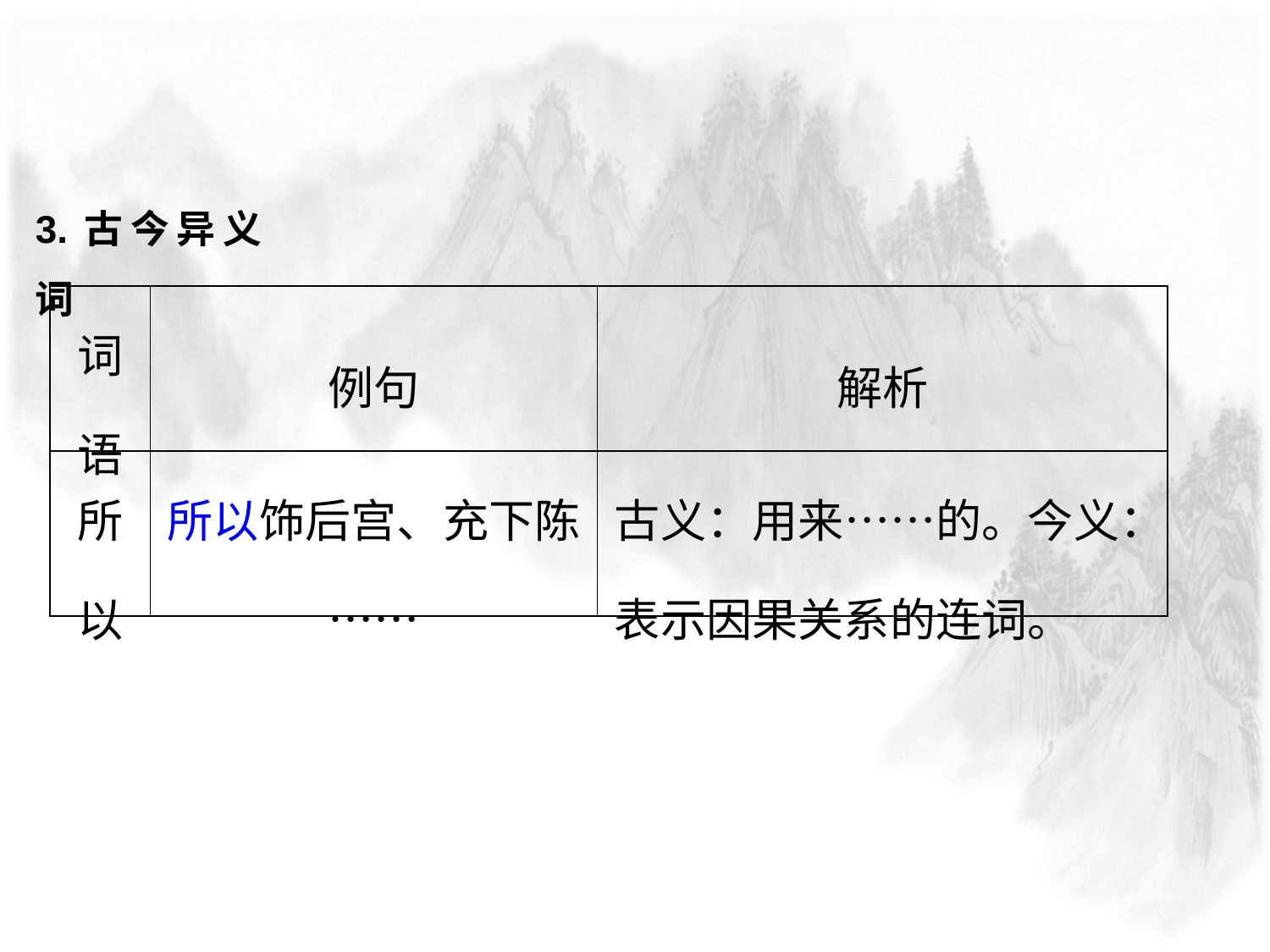

3.古今异义词
| 词语 | 例句 | 解析 |
| --- | --- | --- |
| 所以 | 所以饰后宫、充下陈…… | 古义：用来……的。今义：表示因果关系的连词。 |